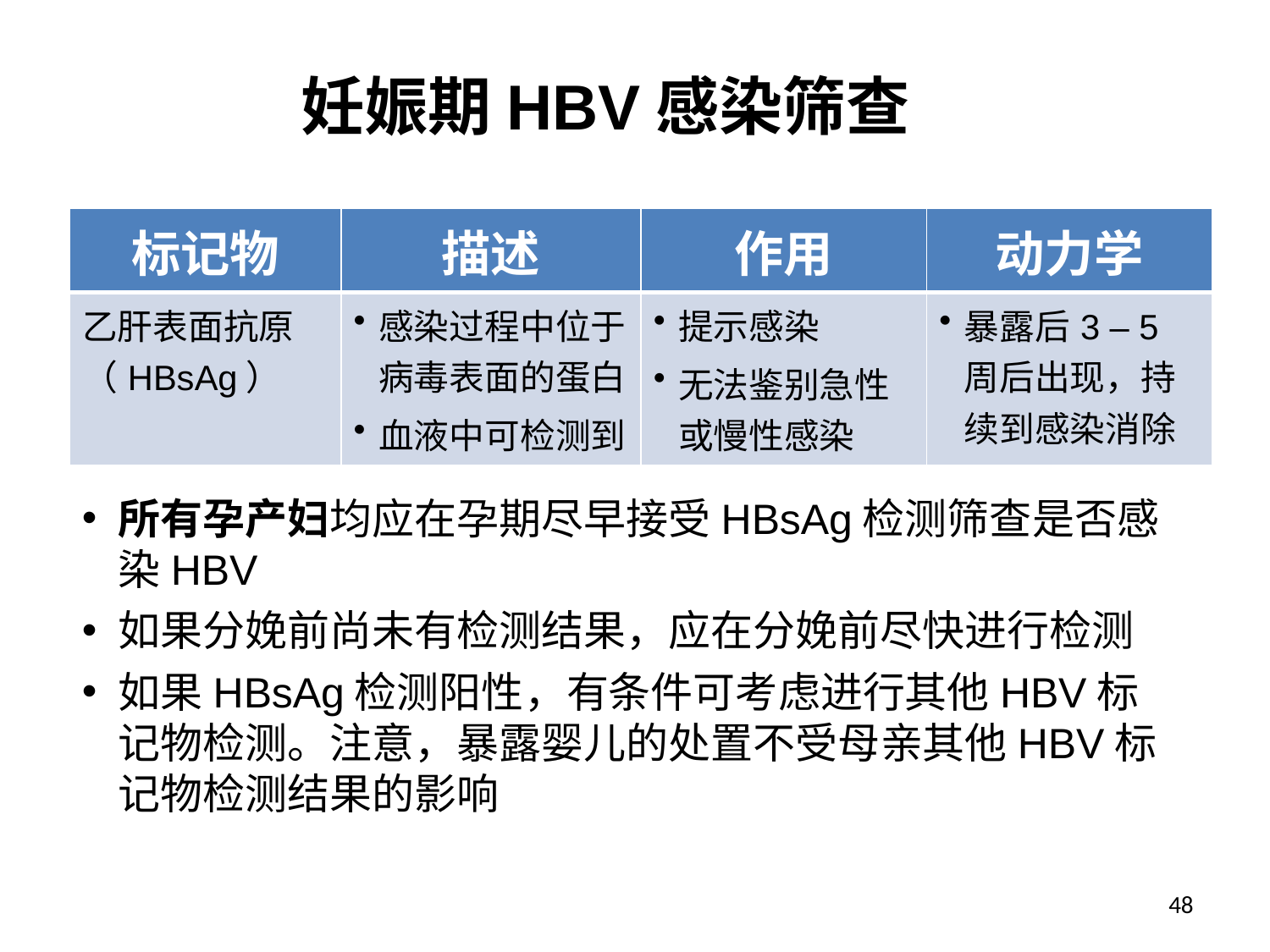

# 妊娠期HBV感染筛查
| 标记物 | 描述 | 作用 | 动力学 |
| --- | --- | --- | --- |
| 乙肝表面抗原（HBsAg） | 感染过程中位于病毒表面的蛋白 血液中可检测到 | 提示感染 无法鉴别急性或慢性感染 | 暴露后3 – 5周后出现，持续到感染消除 |
所有孕产妇均应在孕期尽早接受HBsAg检测筛查是否感染HBV
如果分娩前尚未有检测结果，应在分娩前尽快进行检测
如果HBsAg检测阳性，有条件可考虑进行其他HBV标记物检测。注意，暴露婴儿的处置不受母亲其他HBV标记物检测结果的影响
48